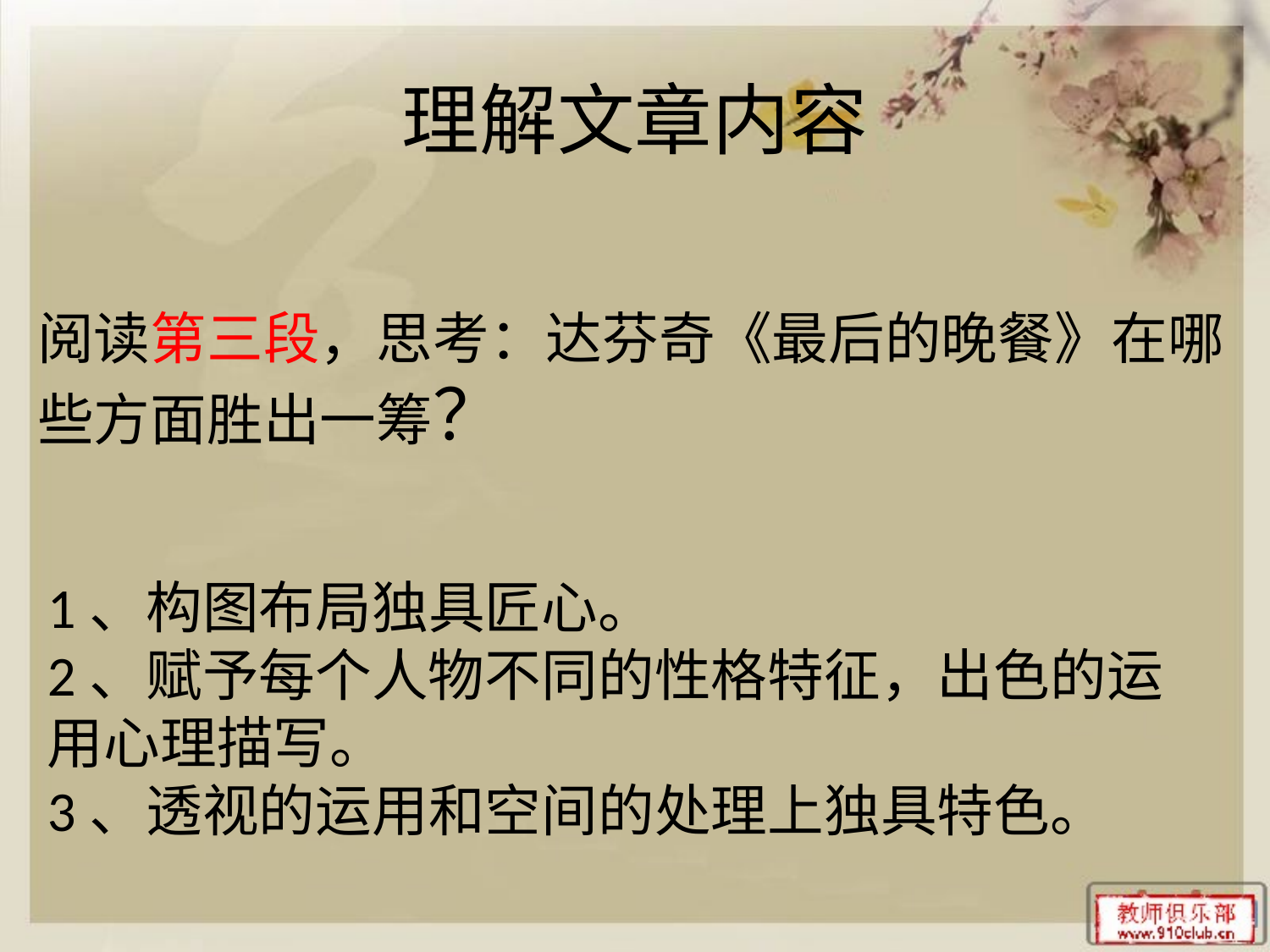

理解文章内容
阅读第三段，思考：达芬奇《最后的晚餐》在哪些方面胜出一筹？
1、构图布局独具匠心。
2、赋予每个人物不同的性格特征，出色的运用心理描写。
3、透视的运用和空间的处理上独具特色。